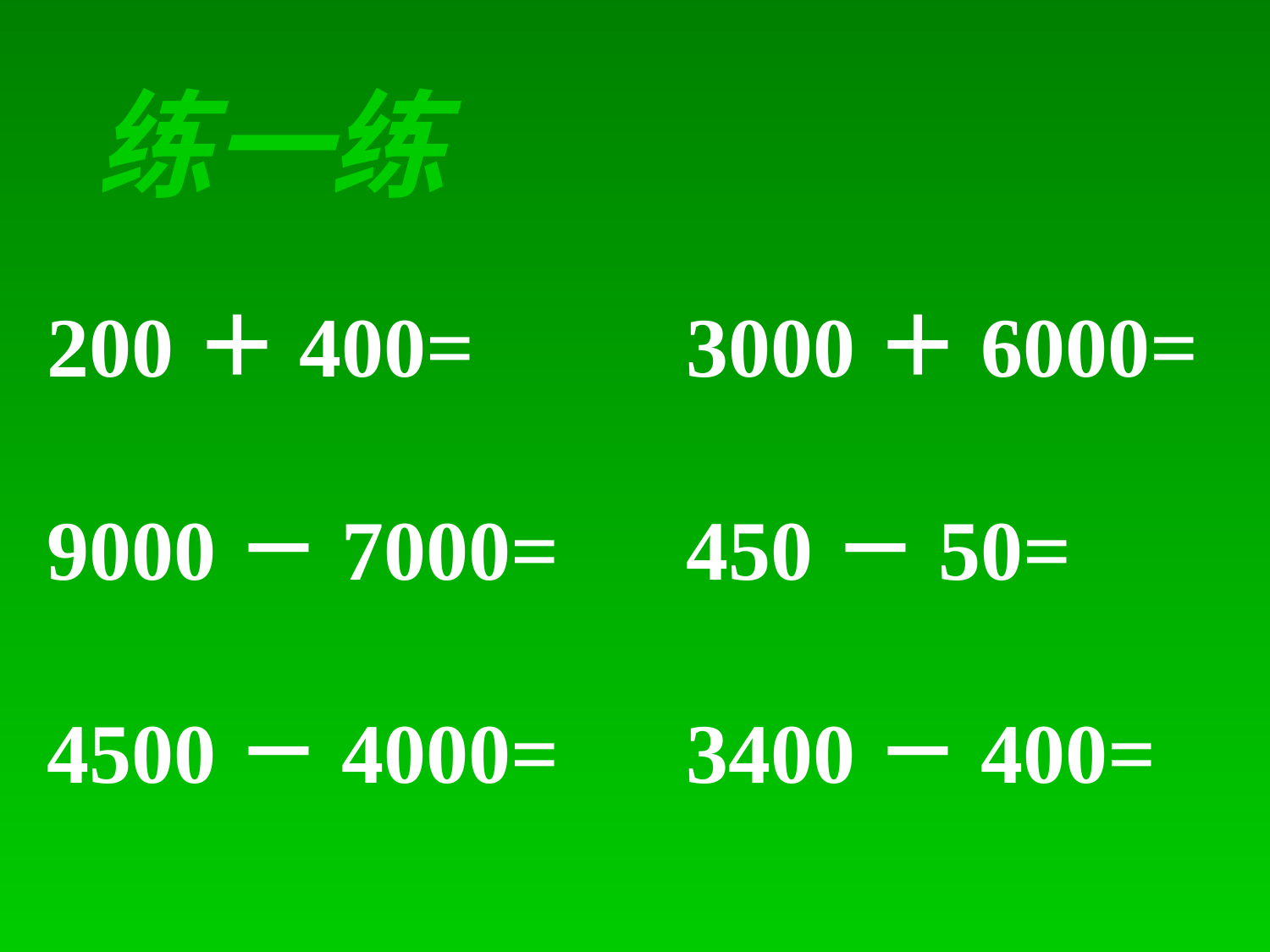

练一练
200＋400=          3000＋6000=

9000－7000=      450－50=

4500－4000=      3400－400=